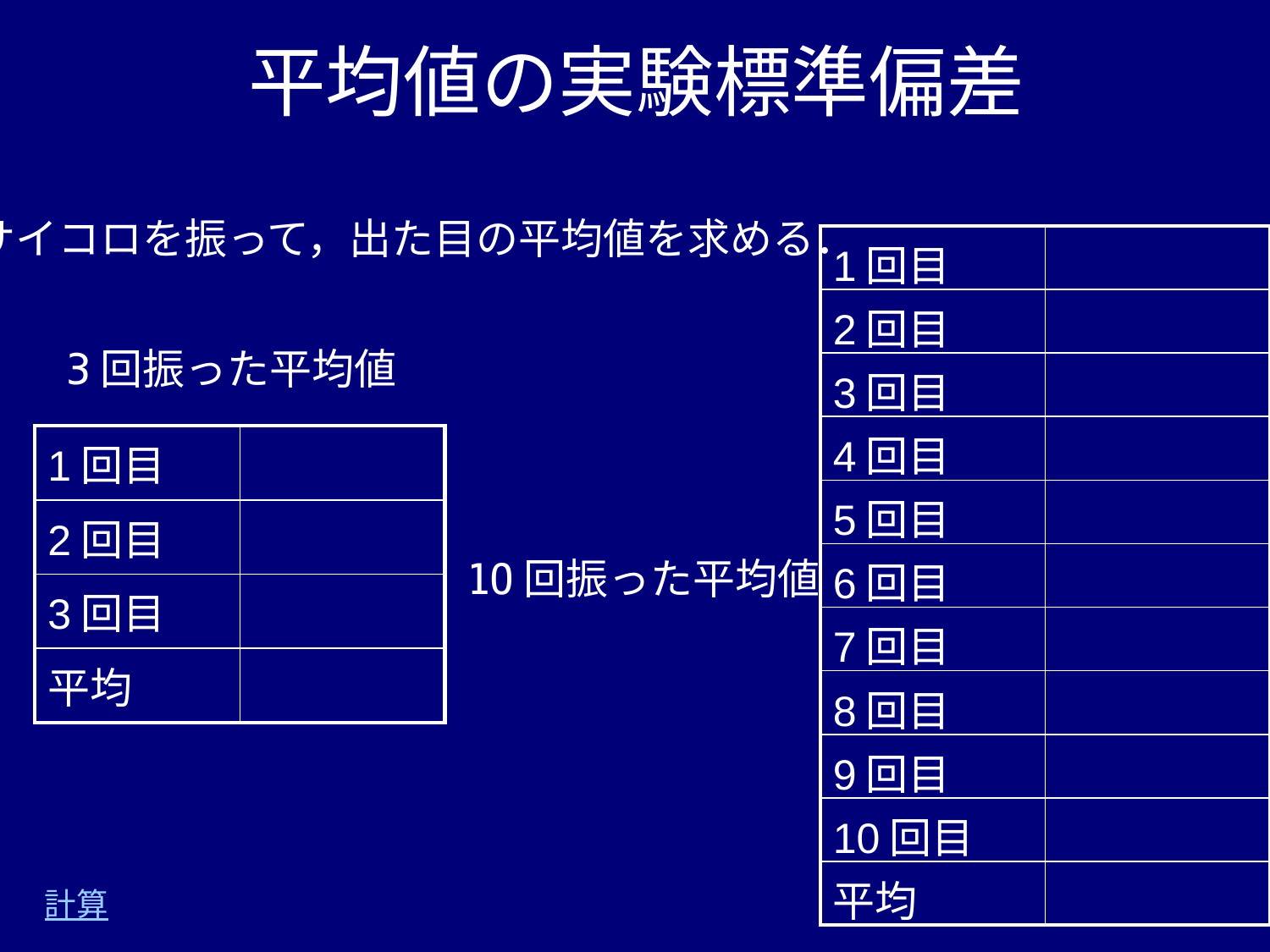

# 平均値の実験標準偏差
サイコロを振って，出た目の平均値を求める．
| 1回目 |  |
| --- | --- |
| 2回目 |  |
| 3回目 |  |
| 4回目 |  |
| 5回目 |  |
| 6回目 |  |
| 7回目 |  |
| 8回目 |  |
| 9回目 |  |
| 10回目 |  |
| 平均 |  |
3回振った平均値
| 1回目 |  |
| --- | --- |
| 2回目 |  |
| 3回目 |  |
| 平均 |  |
10回振った平均値
計算